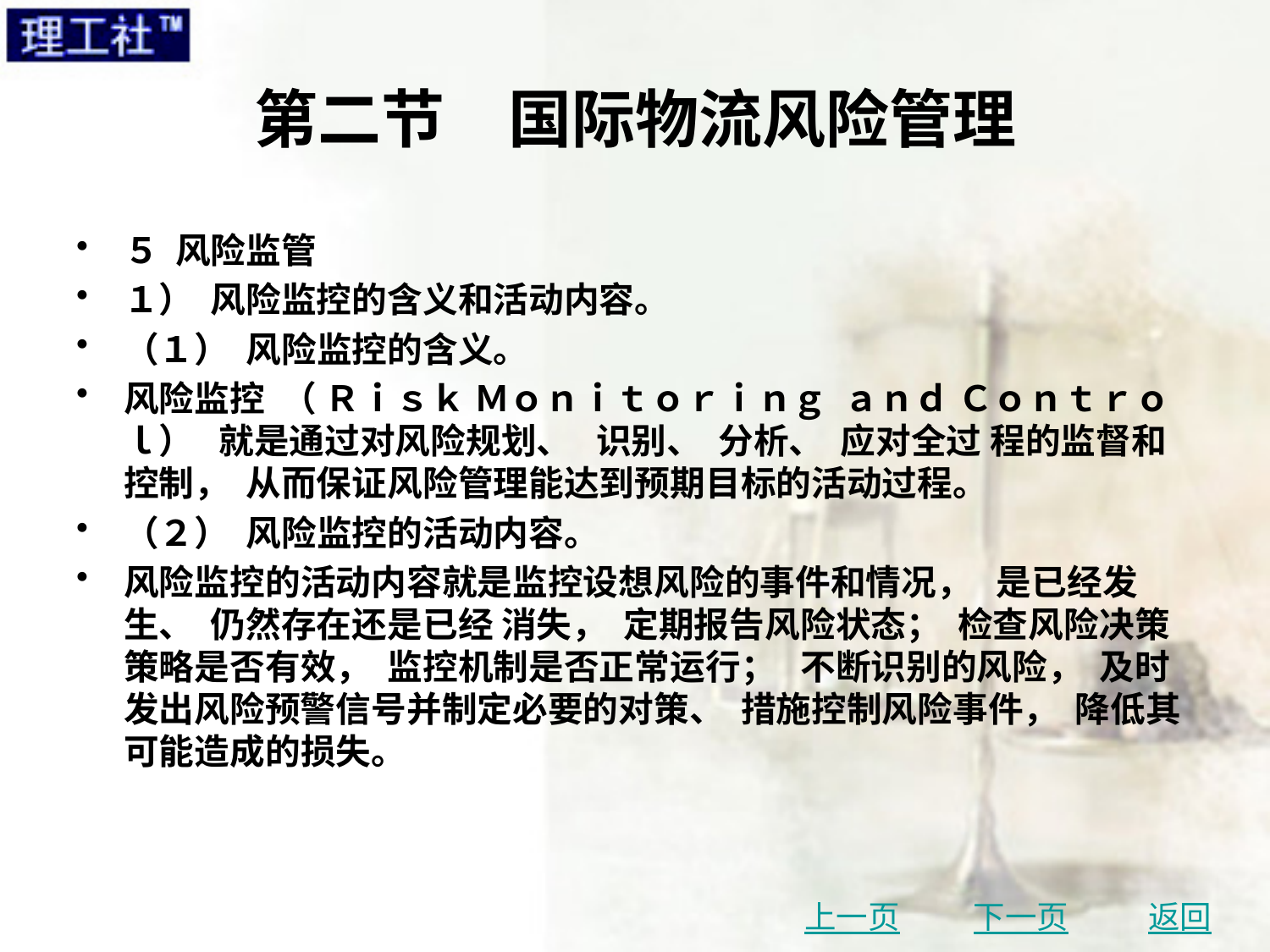

# 第二节　国际物流风险管理
５  风险监管
１）  风险监控的含义和活动内容。
（１）  风险监控的含义。
风险监控  （ Ｒｉｓｋ Ｍｏｎｉｔｏｒｉｎｇ  ａｎｄ Ｃｏｎｔｒｏｌ）   就是通过对风险规划、   识别、  分析、  应对全过 程的监督和控制，  从而保证风险管理能达到预期目标的活动过程。
（２）  风险监控的活动内容。
风险监控的活动内容就是监控设想风险的事件和情况，   是已经发生、  仍然存在还是已经 消失，  定期报告风险状态；  检查风险决策策略是否有效，  监控机制是否正常运行；   不断识别的风险，  及时发出风险预警信号并制定必要的对策、  措施控制风险事件，  降低其可能造成的损失。

上一页
下一页
返回